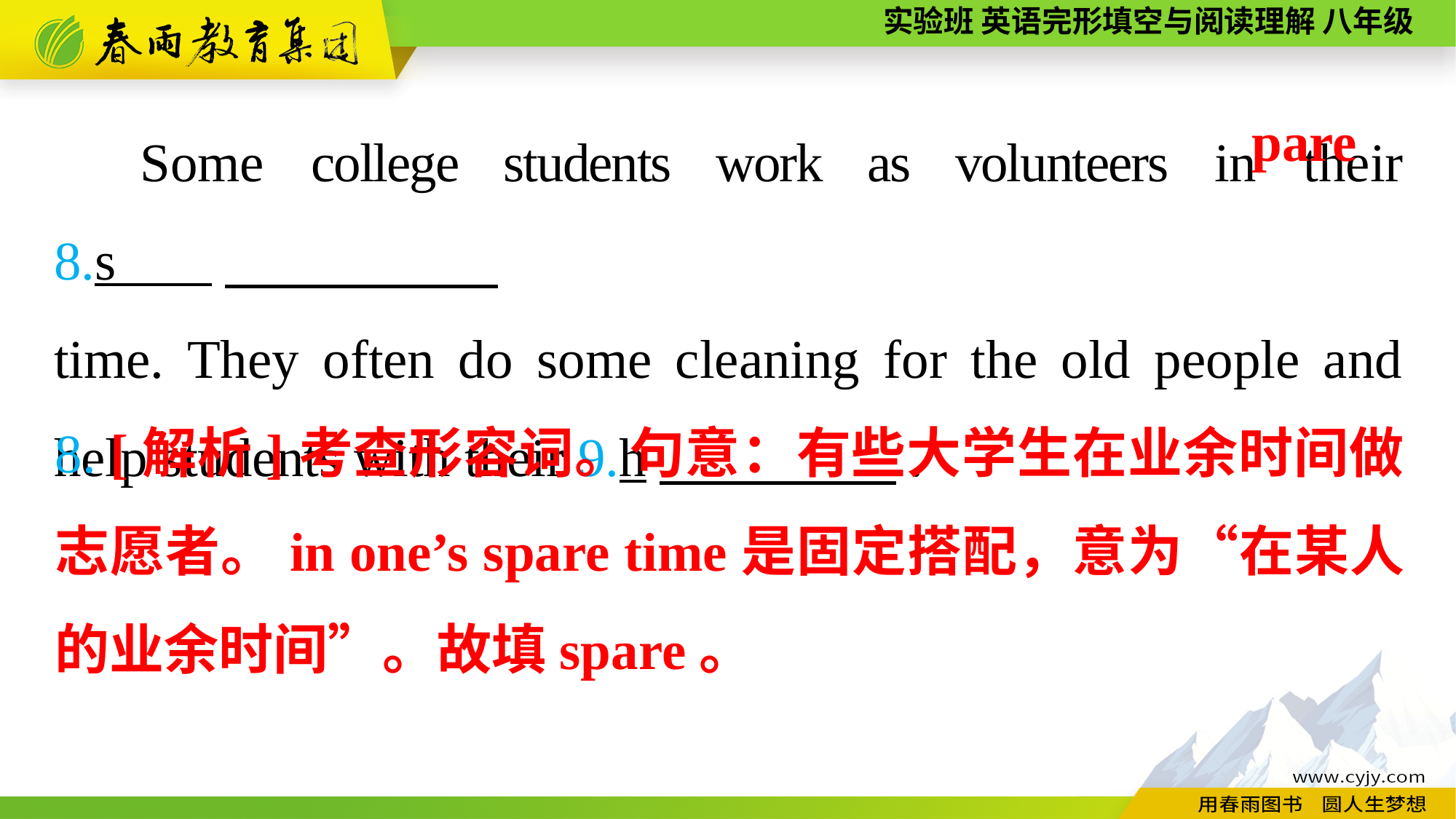

Some college students work as volunteers in their 8.s       ，
time. They often do some cleaning for the old people and help students with their 9.h　      　　.
pare
8. [解析]考查形容词。句意：有些大学生在业余时间做志愿者。in one’s spare time是固定搭配，意为“在某人的业余时间”。故填spare。